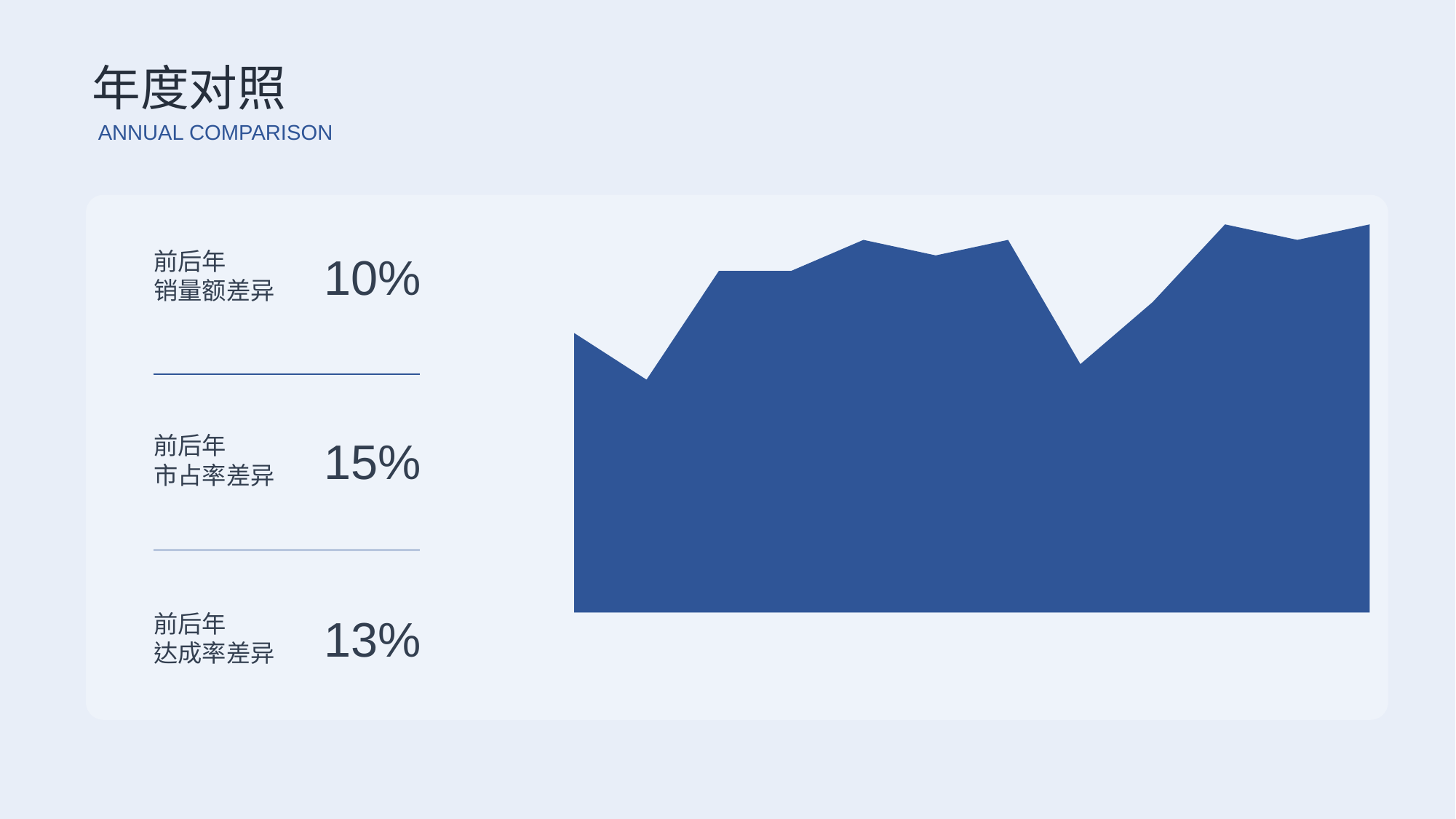

年度对照
ANNUAL COMPARISON

### Chart

| Category | 今年 | 去年 |
|---|---|---|
| 一月 | 900.0 | 300.0 |
| 二月 | 750.0 | 350.0 |
| 三月 | 1100.0 | 450.0 |
| 四月 | 1100.0 | 700.0 |
| 五月 | 1200.0 | 550.0 |
| 六月 | 1150.0 | 350.0 |
| 七月 | 1200.0 | 360.0 |
| 八月 | 800.0 | 500.0 |
| 九月 | 1000.0 | 300.0 |
| 十月 | 1250.0 | 350.0 |
| 十一月 | 1200.0 | 550.0 |
| 十二月 | 1250.0 | 350.0 |
前后年
销量额差异
10%
前后年
市占率差异
15%
前后年
达成率差异
13%